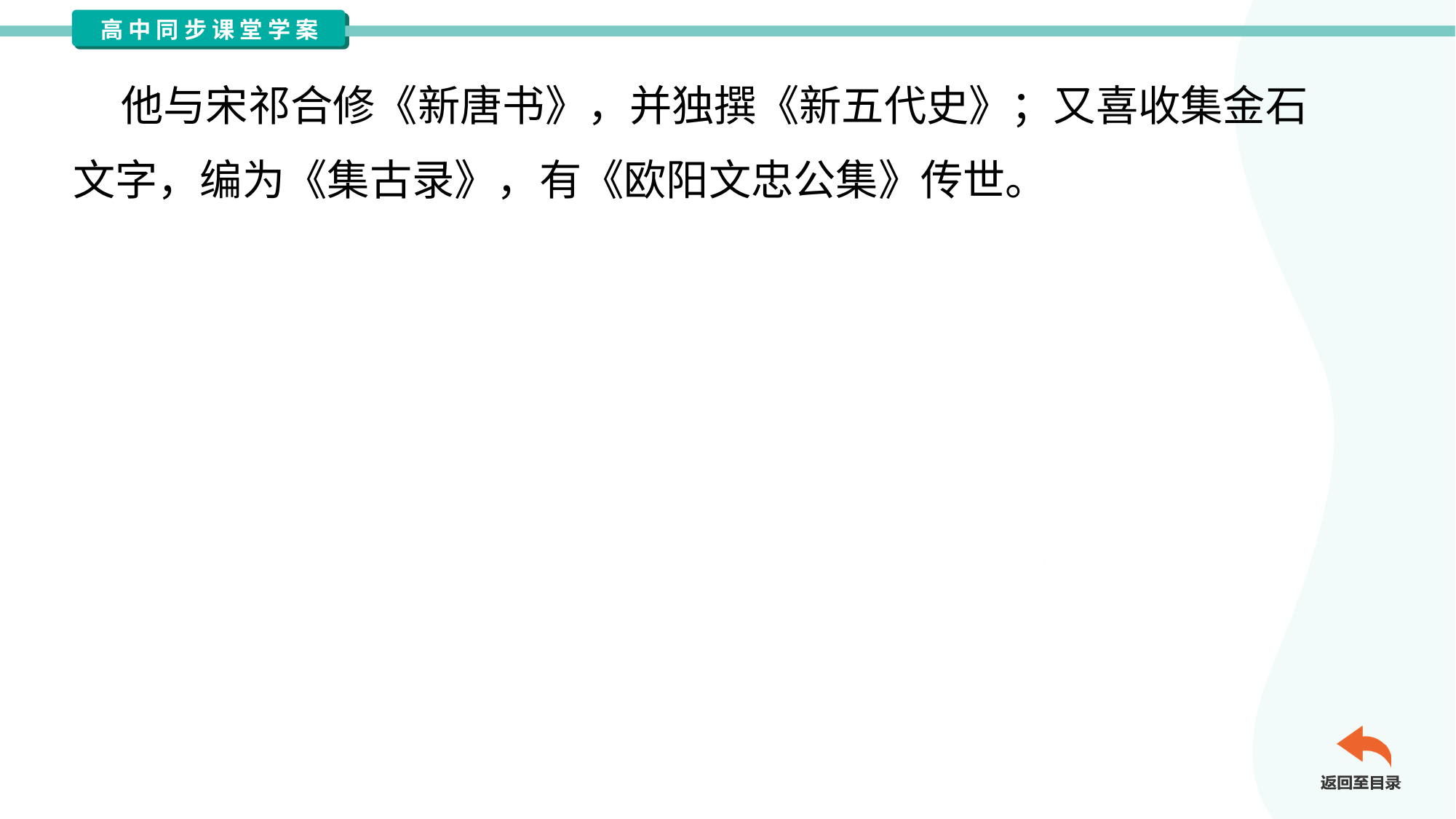

他与宋祁合修《新唐书》，并独撰《新五代史》；又喜收集金石
文字，编为《集古录》，有《欧阳文忠公集》传世。